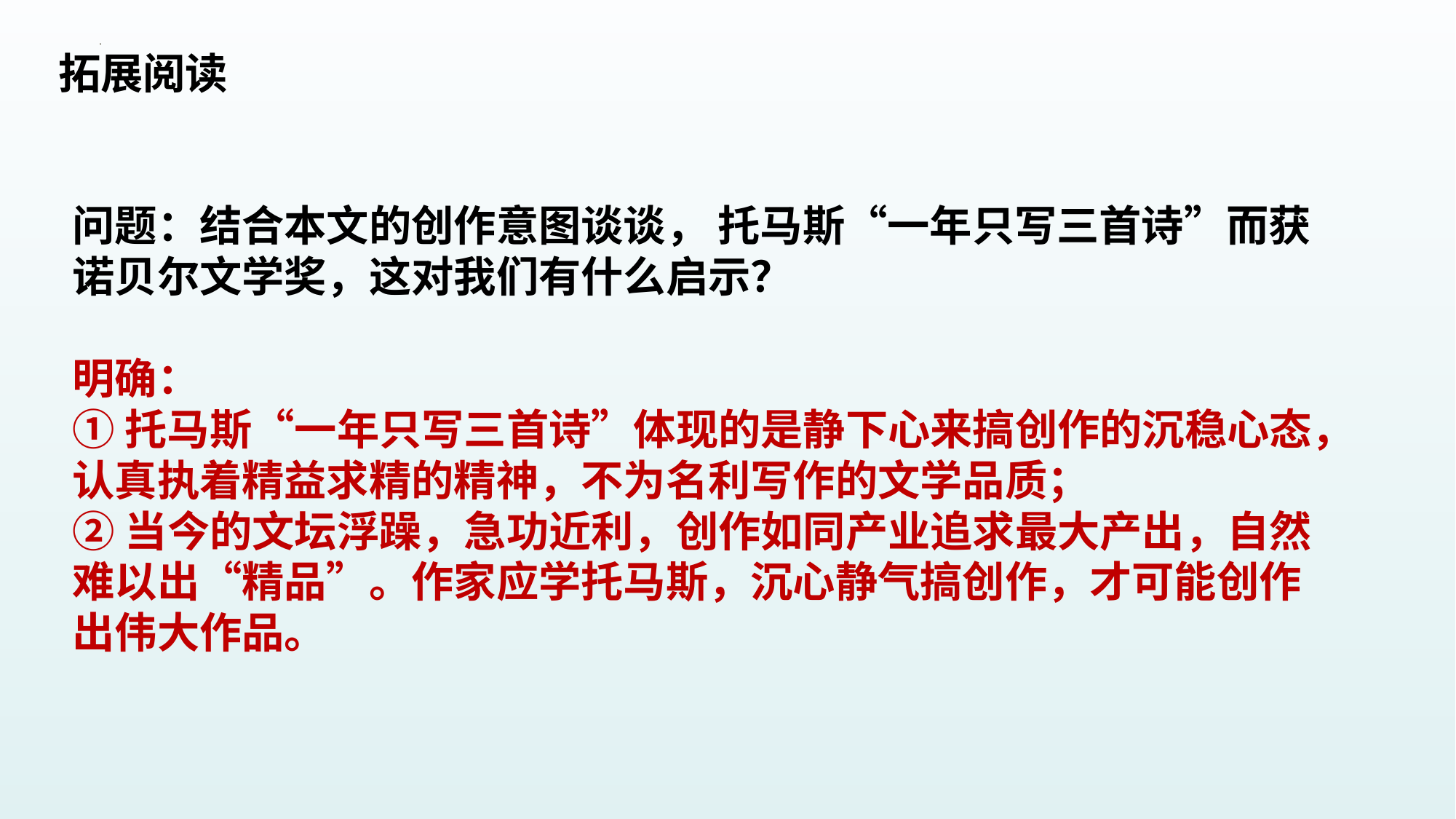

拓展阅读
问题：结合本文的创作意图谈谈， 托马斯“一年只写三首诗”而获诺贝尔文学奖，这对我们有什么启示？

明确：
①托马斯“一年只写三首诗”体现的是静下心来搞创作的沉稳心态，认真执着精益求精的精神，不为名利写作的文学品质；
②当今的文坛浮躁，急功近利，创作如同产业追求最大产出，自然难以出“精品”。作家应学托马斯，沉心静气搞创作，才可能创作出伟大作品。